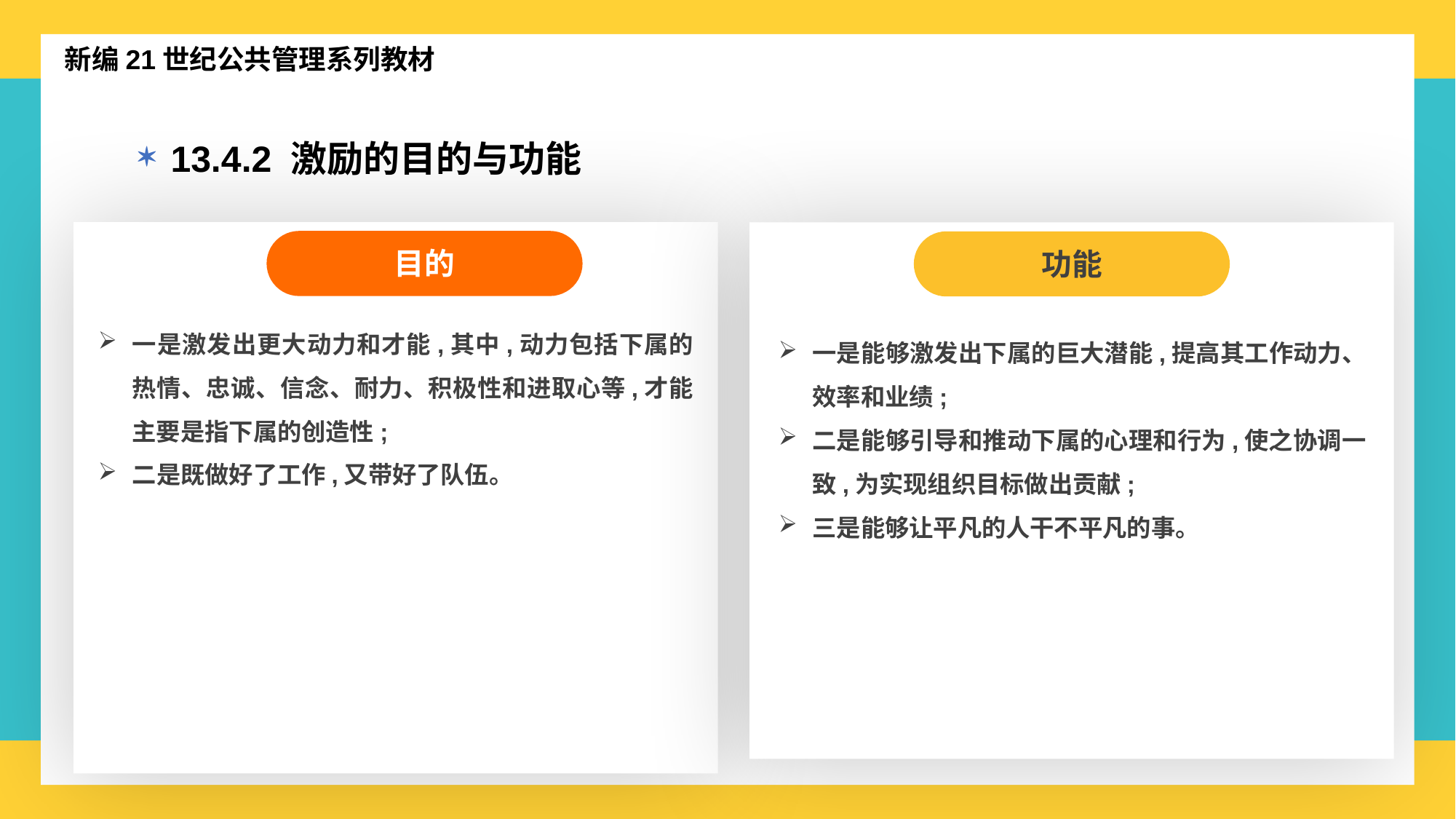

新编21世纪公共管理系列教材
13.4.2 激励的目的与功能

目的
一是激发出更大动力和才能,其中,动力包括下属的热情、忠诚、信念、耐力、积极性和进取心等,才能主要是指下属的创造性;
二是既做好了工作,又带好了队伍。

功能
一是能够激发出下属的巨大潜能,提高其工作动力、效率和业绩;
二是能够引导和推动下属的心理和行为,使之协调一致,为实现组织目标做出贡献;
三是能够让平凡的人干不平凡的事。